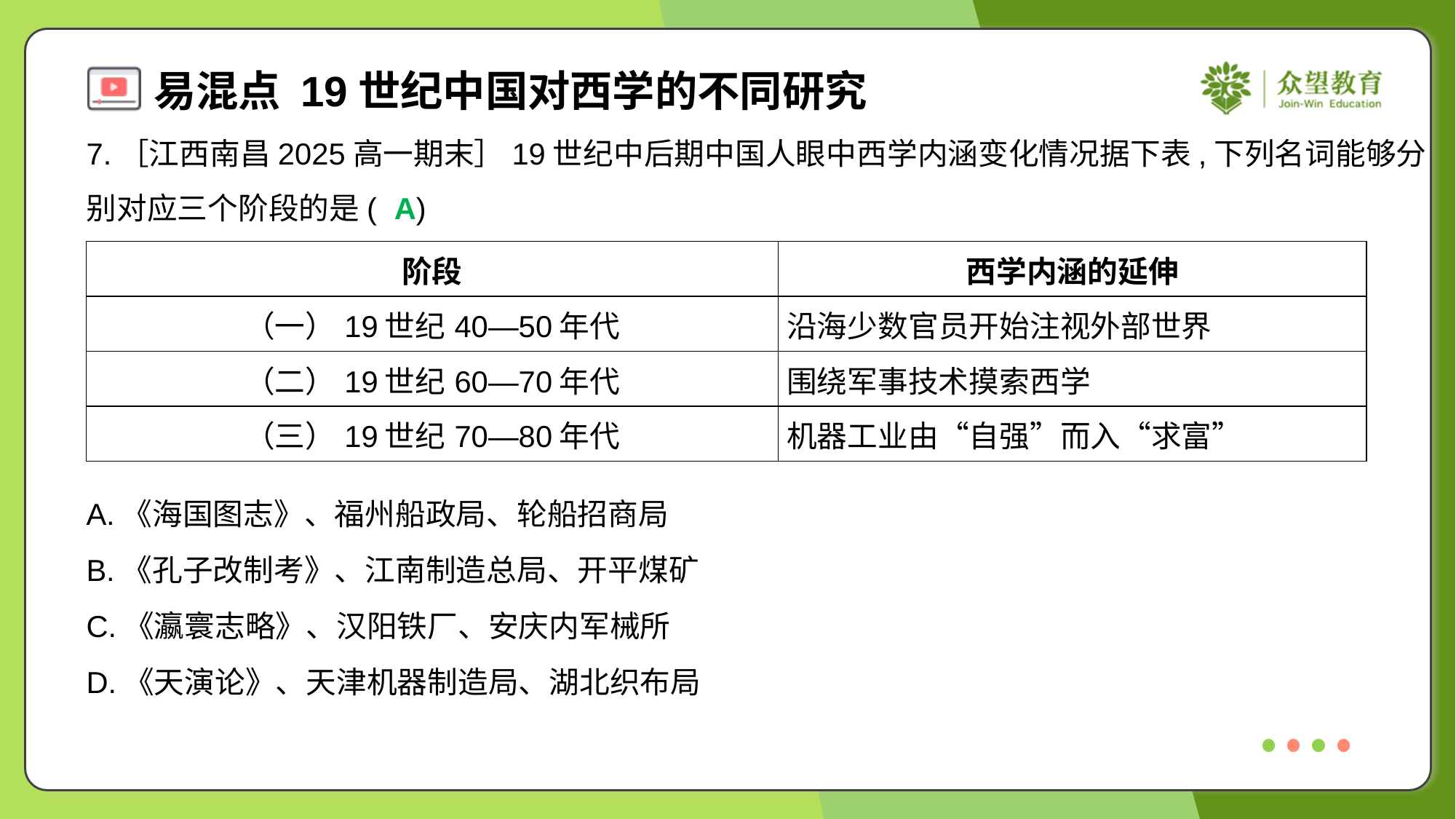

7.［江西南昌2025高一期末］19世纪中后期中国人眼中西学内涵变化情况据下表,下列名词能够分
别对应三个阶段的是(     )
A
| 阶段 | 西学内涵的延伸 |
| --- | --- |
| （一）19世纪40—50年代 | 沿海少数官员开始注视外部世界 |
| （二）19世纪60—70年代 | 围绕军事技术摸索西学 |
| （三）19世纪70—80年代 | 机器工业由“自强”而入“求富” |
A.《海国图志》、福州船政局、轮船招商局
B.《孔子改制考》、江南制造总局、开平煤矿
C.《瀛寰志略》、汉阳铁厂、安庆内军械所
D.《天演论》、天津机器制造局、湖北织布局